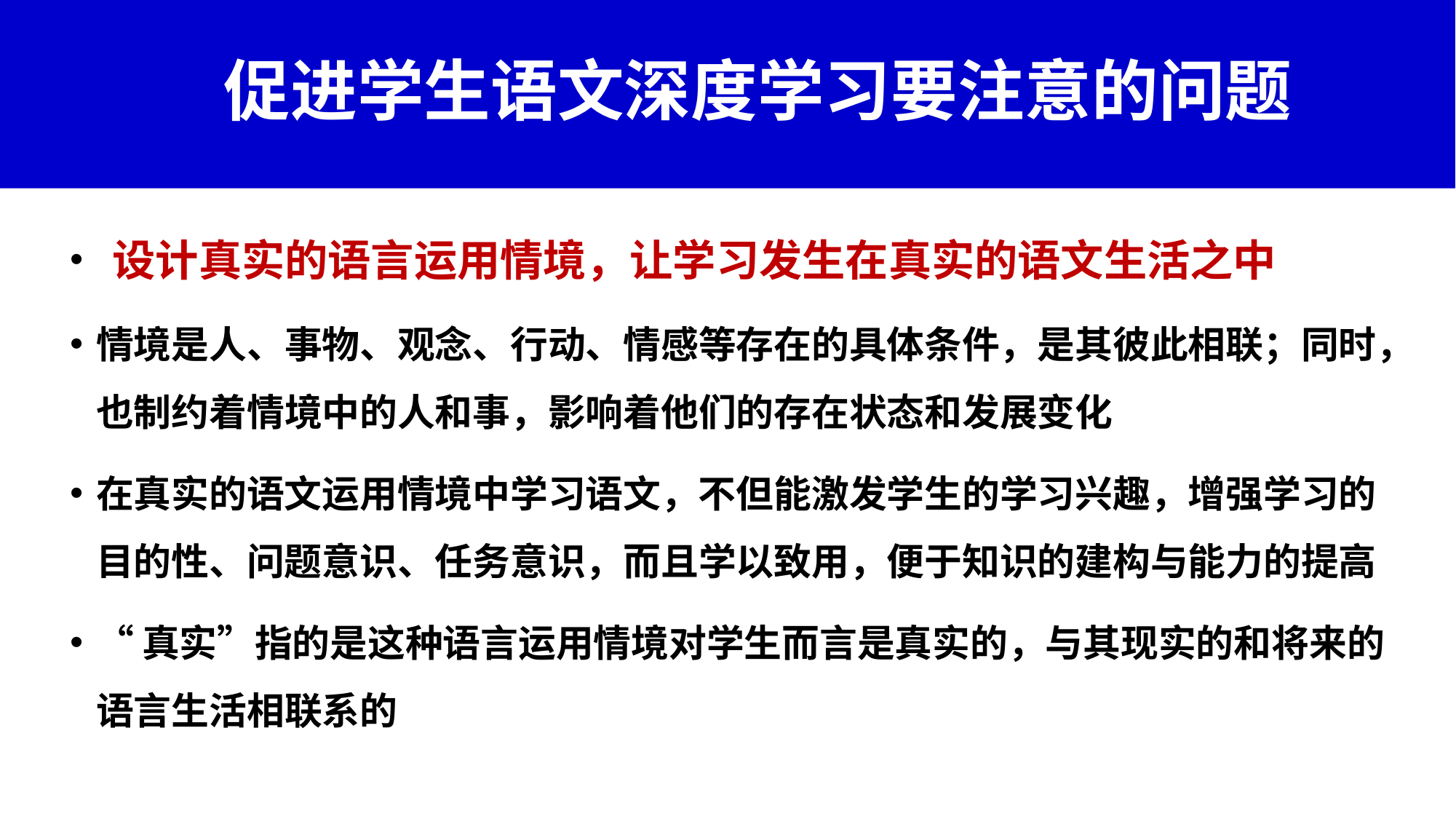

# 促进学生语文深度学习要注意的问题
 设计真实的语言运用情境，让学习发生在真实的语文生活之中
情境是人、事物、观念、行动、情感等存在的具体条件，是其彼此相联；同时，也制约着情境中的人和事，影响着他们的存在状态和发展变化
在真实的语文运用情境中学习语文，不但能激发学生的学习兴趣，增强学习的目的性、问题意识、任务意识，而且学以致用，便于知识的建构与能力的提高
“真实”指的是这种语言运用情境对学生而言是真实的，与其现实的和将来的语言生活相联系的